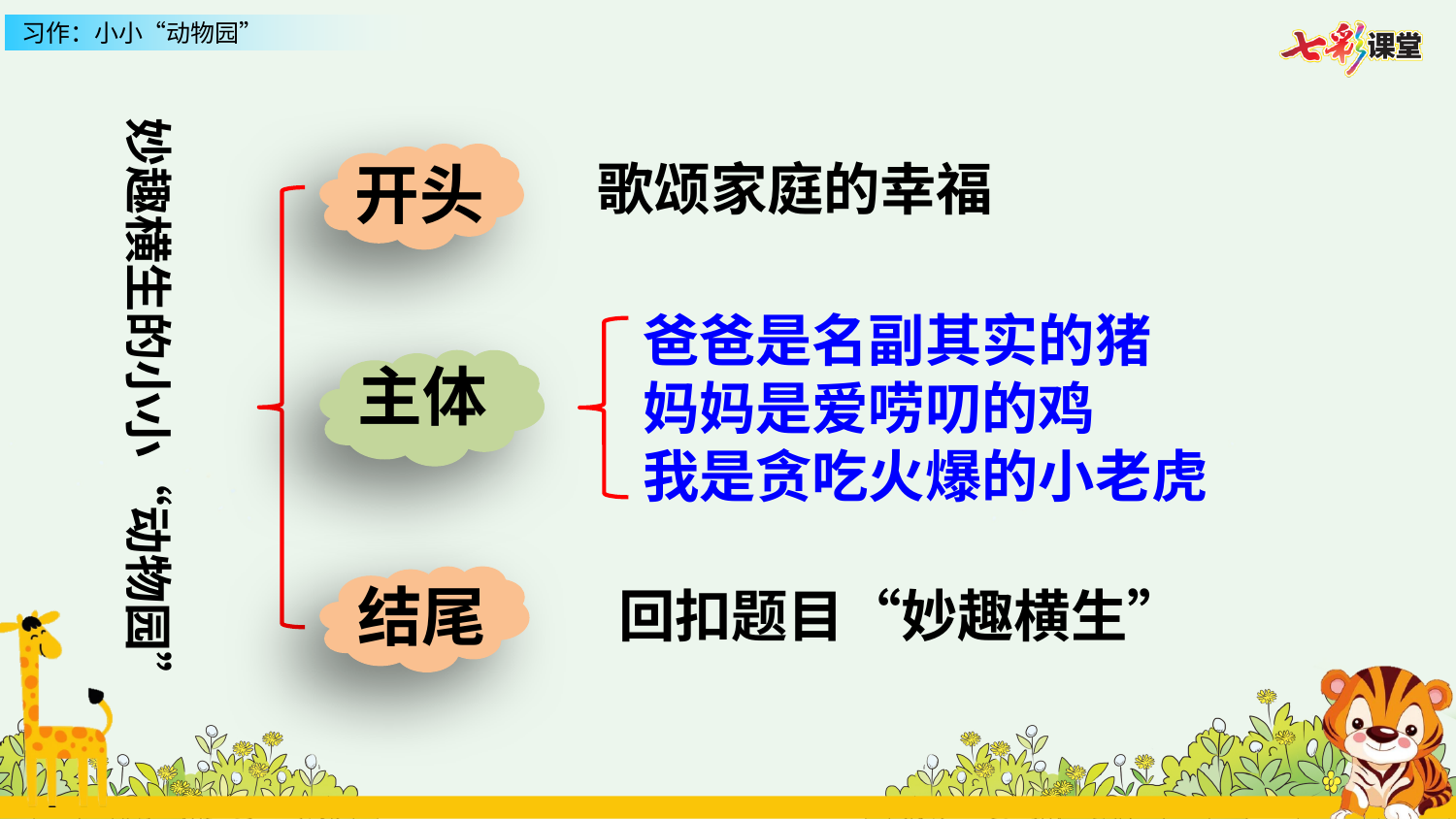

妙趣横生的小小“动物园”

开头
歌颂家庭的幸福

爸爸是名副其实的猪
妈妈是爱唠叨的鸡
我是贪吃火爆的小老虎

主体

结尾
回扣题目“妙趣横生”